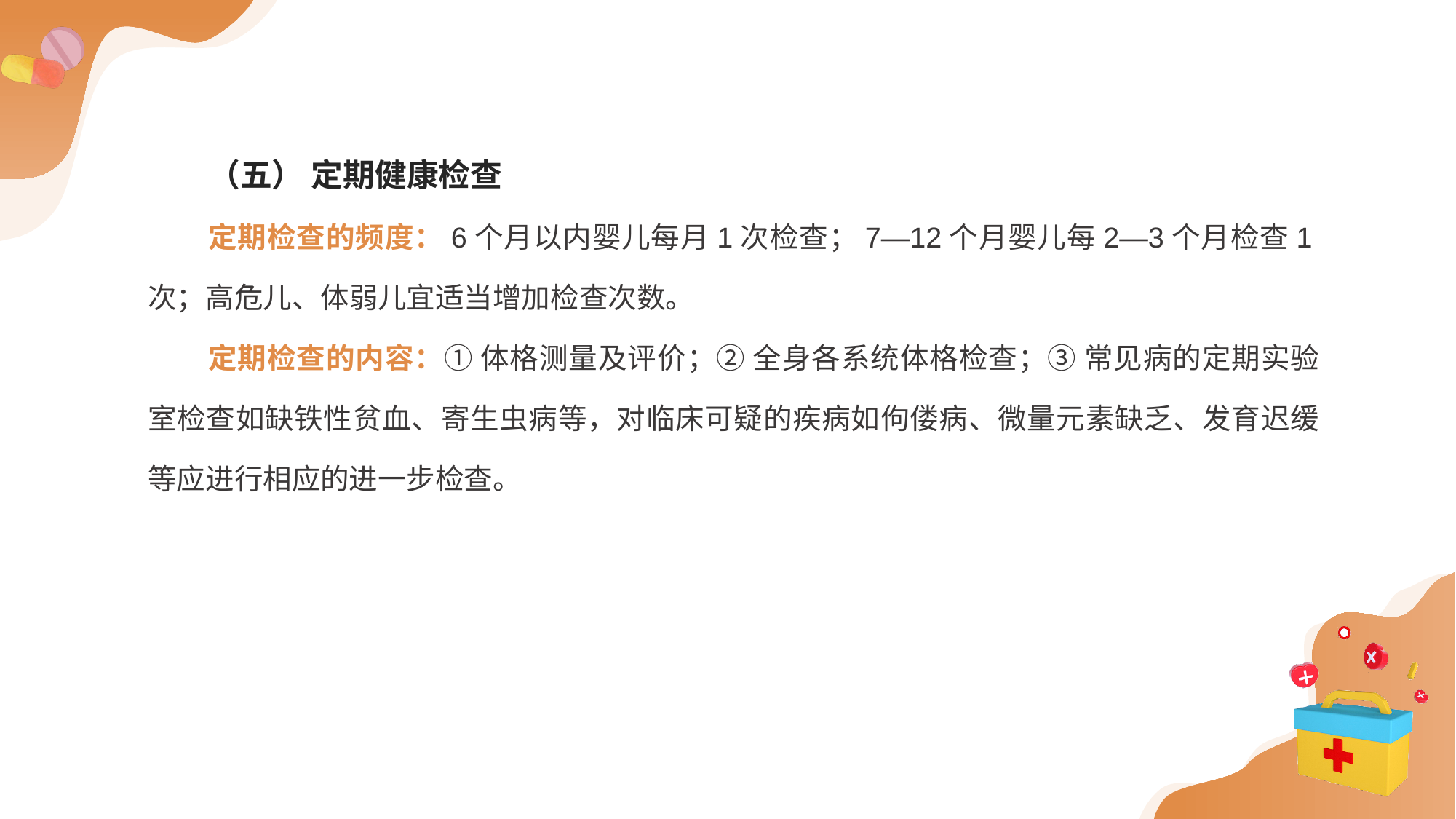

（五） 定期健康检查
定期检查的频度：6个月以内婴儿每月1次检查；7—12个月婴儿每2—3个月检查1次；高危儿、体弱儿宜适当增加检查次数。
定期检查的内容：① 体格测量及评价；② 全身各系统体格检查；③ 常见病的定期实验室检查如缺铁性贫血、寄生虫病等，对临床可疑的疾病如佝偻病、微量元素缺乏、发育迟缓等应进行相应的进一步检查。